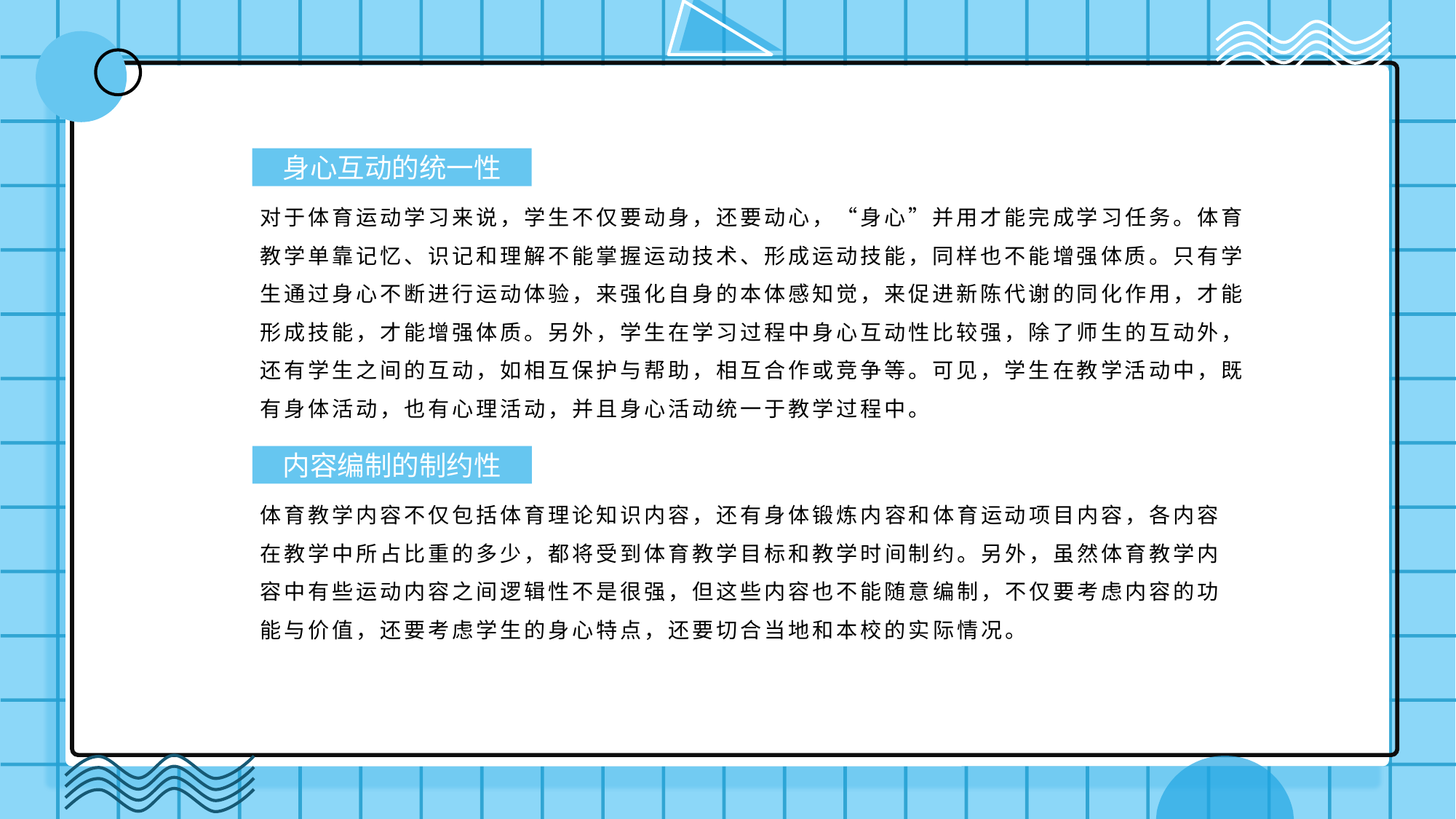

身心互动的统一性
对于体育运动学习来说，学生不仅要动身，还要动心，“身心”并用才能完成学习任务。体育教学单靠记忆、识记和理解不能掌握运动技术、形成运动技能，同样也不能增强体质。只有学生通过身心不断进行运动体验，来强化自身的本体感知觉，来促进新陈代谢的同化作用，才能形成技能，才能增强体质。另外，学生在学习过程中身心互动性比较强，除了师生的互动外，还有学生之间的互动，如相互保护与帮助，相互合作或竞争等。可见，学生在教学活动中，既有身体活动，也有心理活动，并且身心活动统一于教学过程中。
内容编制的制约性
体育教学内容不仅包括体育理论知识内容，还有身体锻炼内容和体育运动项目内容，各内容在教学中所占比重的多少，都将受到体育教学目标和教学时间制约。另外，虽然体育教学内容中有些运动内容之间逻辑性不是很强，但这些内容也不能随意编制，不仅要考虑内容的功能与价值，还要考虑学生的身心特点，还要切合当地和本校的实际情况。